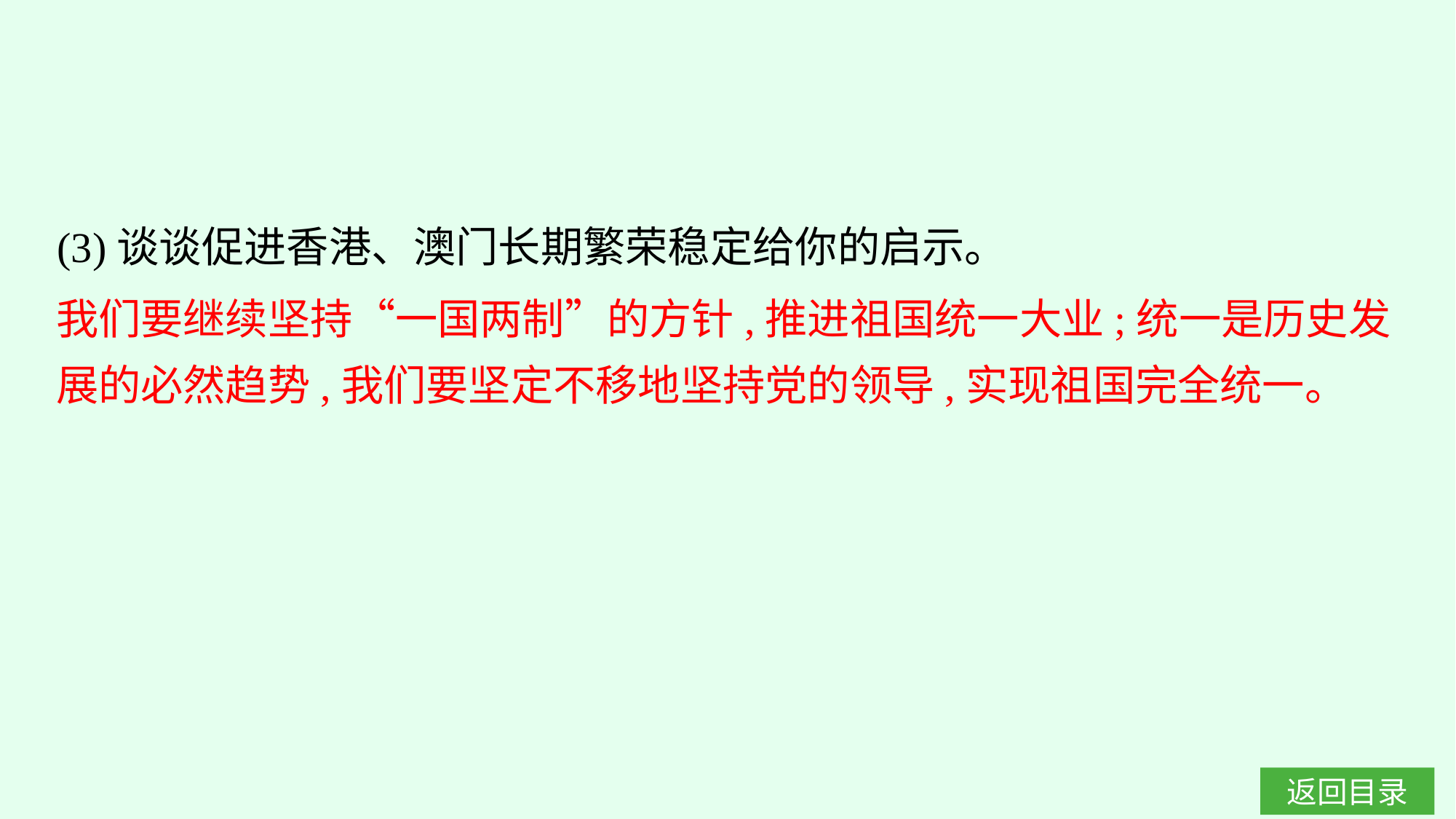

(3)谈谈促进香港、澳门长期繁荣稳定给你的启示。
我们要继续坚持“一国两制”的方针,推进祖国统一大业;统一是历史发展的必然趋势,我们要坚定不移地坚持党的领导,实现祖国完全统一。